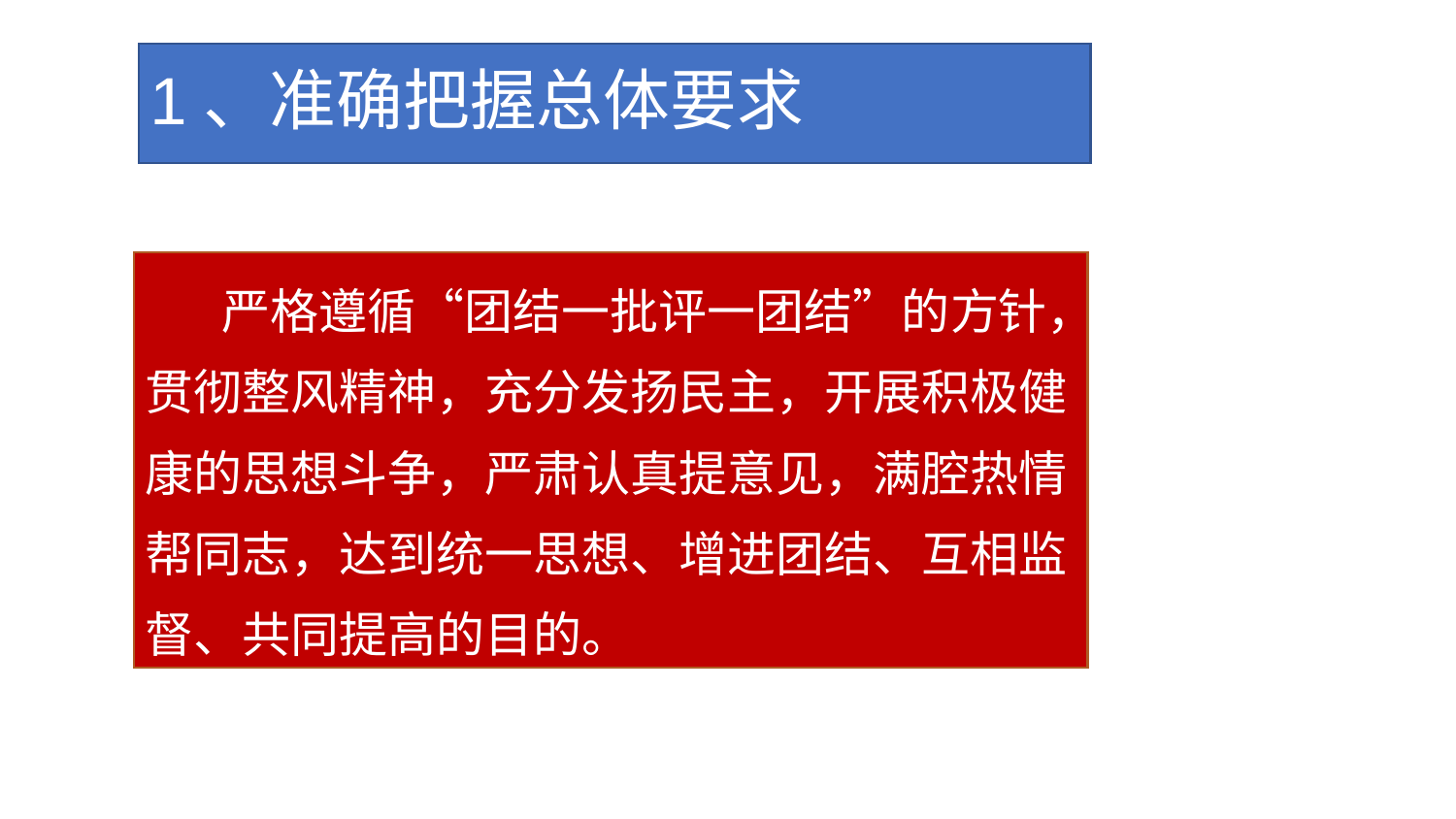

# 1、准确把握总体要求
      严格遵循“团结一批评一团结”的方针，贯彻整风精神，充分发扬民主，开展积极健康的思想斗争，严肃认真提意见，满腔热情帮同志，达到统一思想、增进团结、互相监督、共同提高的目的。